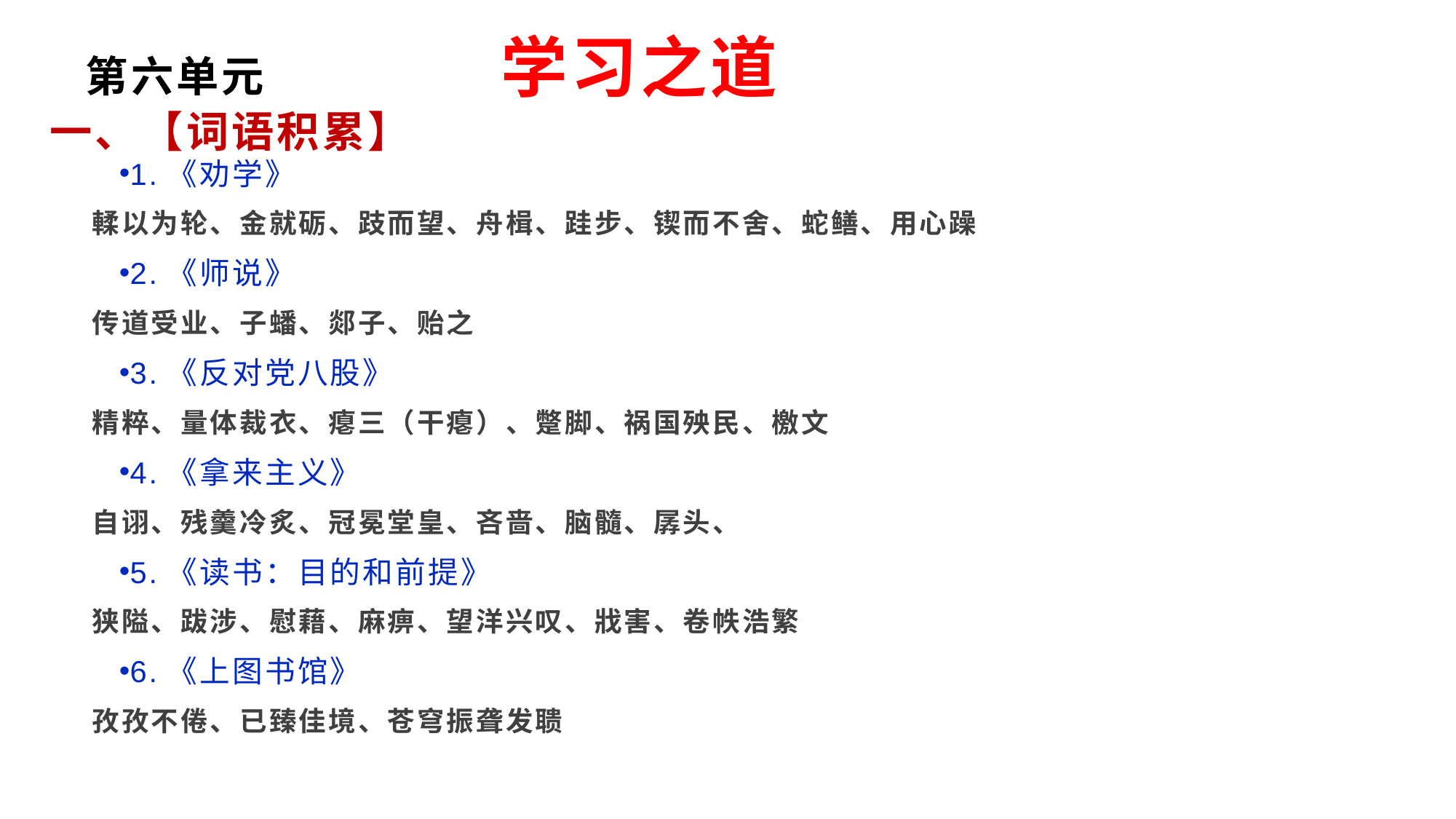

# 第六单元                  学习之道 一、【词语积累】
1.《劝学》
輮以为轮、金就砺、跂而望、舟楫、跬步、锲而不舍、蛇鳝、用心躁
2.《师说》
传道受业、子蟠、郯子、贻之
3.《反对党八股》
精粹、量体裁衣、瘪三（干瘪）、蹩脚、祸国殃民、檄文
4.《拿来主义》
自诩、残羹冷炙、冠冕堂皇、吝啬、脑髓、孱头、
5.《读书：目的和前提》
狭隘、跋涉、慰藉、麻痹、望洋兴叹、戕害、卷帙浩繁
6.《上图书馆》
孜孜不倦、已臻佳境、苍穹振聋发聩